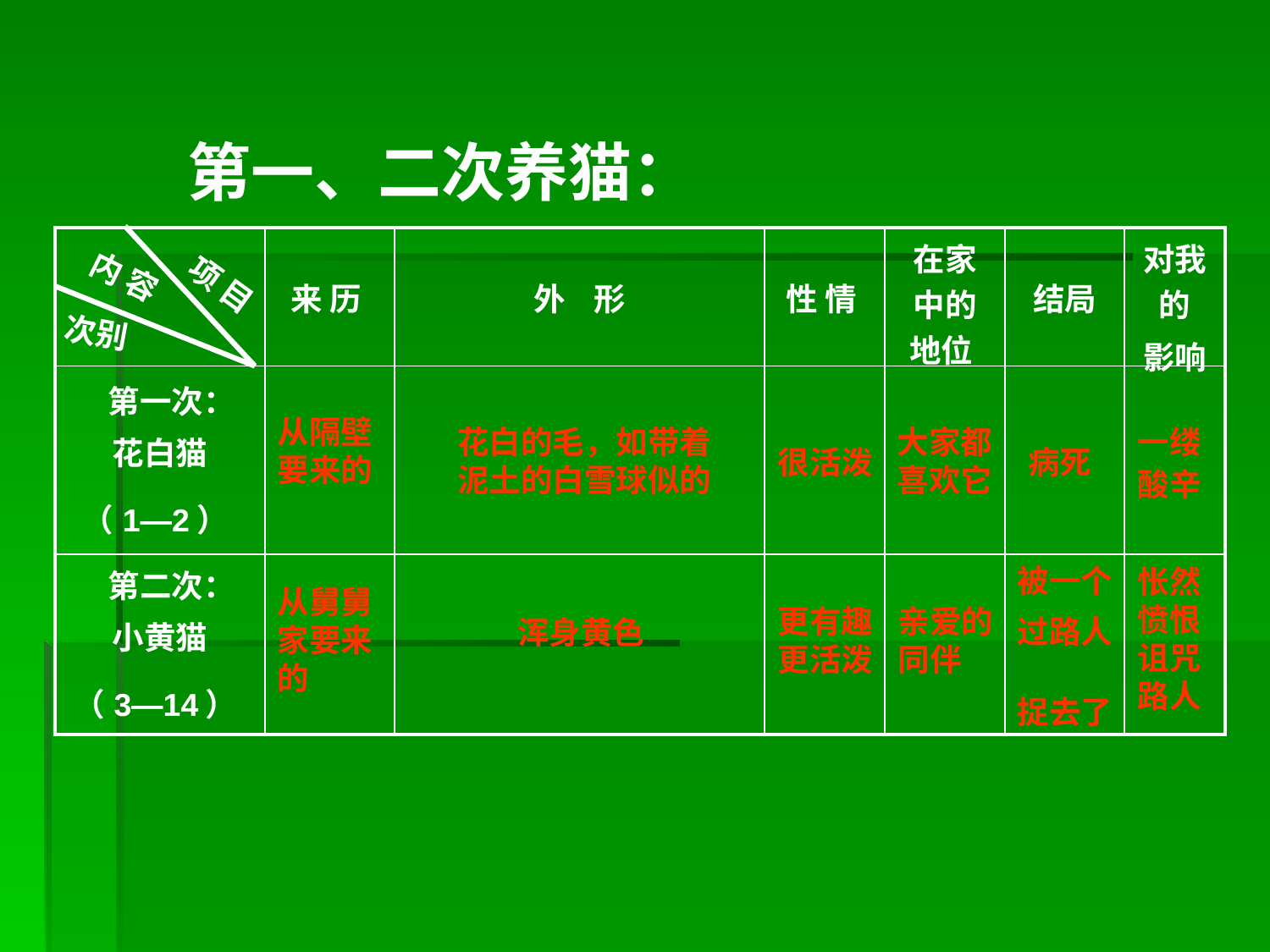

第一、二次养猫：

|  | 来 历 | 外 形 | 性 情 | 在家中的地位 | 结局 | 对我的 影响 |
| --- | --- | --- | --- | --- | --- | --- |
| 第一次： 花白猫 （1—2） |  |  |  |  |  |  |
| 第二次： 小黄猫 （3—14） |  |  |  |  |  |  |
内 容
项 目

次别
从隔壁
要来的
花白的毛，如带着泥土的白雪球似的

大家都
喜欢它
一缕
酸辛

很活泼

病死
怅然
愤恨
诅咒
路人

被一个
过路人

捉去了

从舅舅
家要来
的
更有趣
更活泼
亲爱的
同伴
浑身黄色